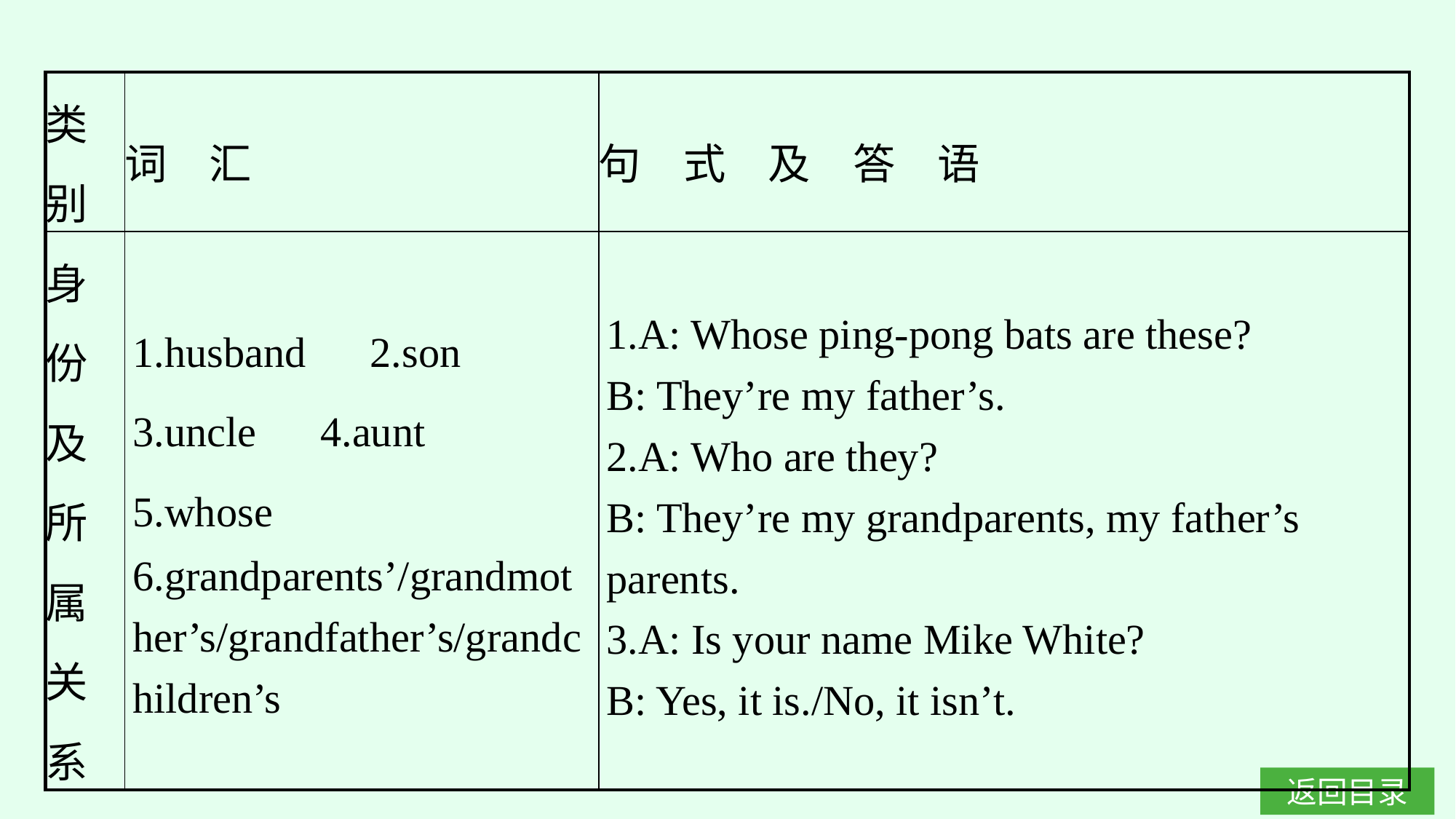

| 类别 | 词　汇 | 句　式　及　答　语 |
| --- | --- | --- |
| 身 份 及 所 属 关 系 | 1.husband　2.son 3.uncle　4.aunt 5.whose　6.grandparents’/grandmother’s/grandfather’s/grandchildren’s | 1.A: Whose ping-pong bats are these? B: They’re my father’s. 2.A: Who are they? B: They’re my grandparents, my father’s parents. 3.A: Is your name Mike White? B: Yes, it is./No, it isn’t. |